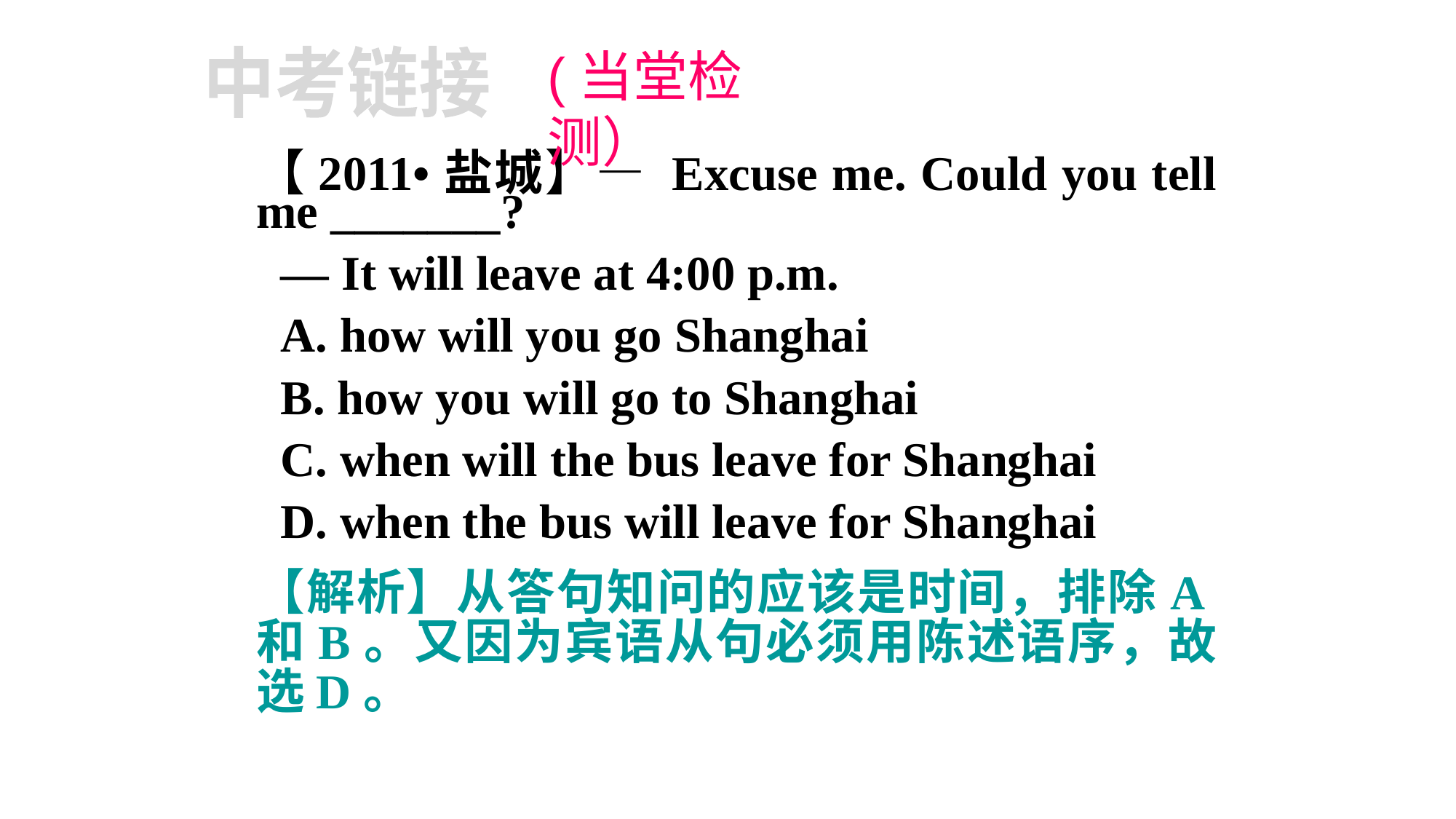

(当堂检测）
中考链接
【2011•盐城】— Excuse me. Could you tell me _______?
  — It will leave at 4:00 p.m.
  A. how will you go Shanghai
  B. how you will go to Shanghai
  C. when will the bus leave for Shanghai
  D. when the bus will leave for Shanghai
【解析】从答句知问的应该是时间，排除A和B。又因为宾语从句必须用陈述语序，故选D。